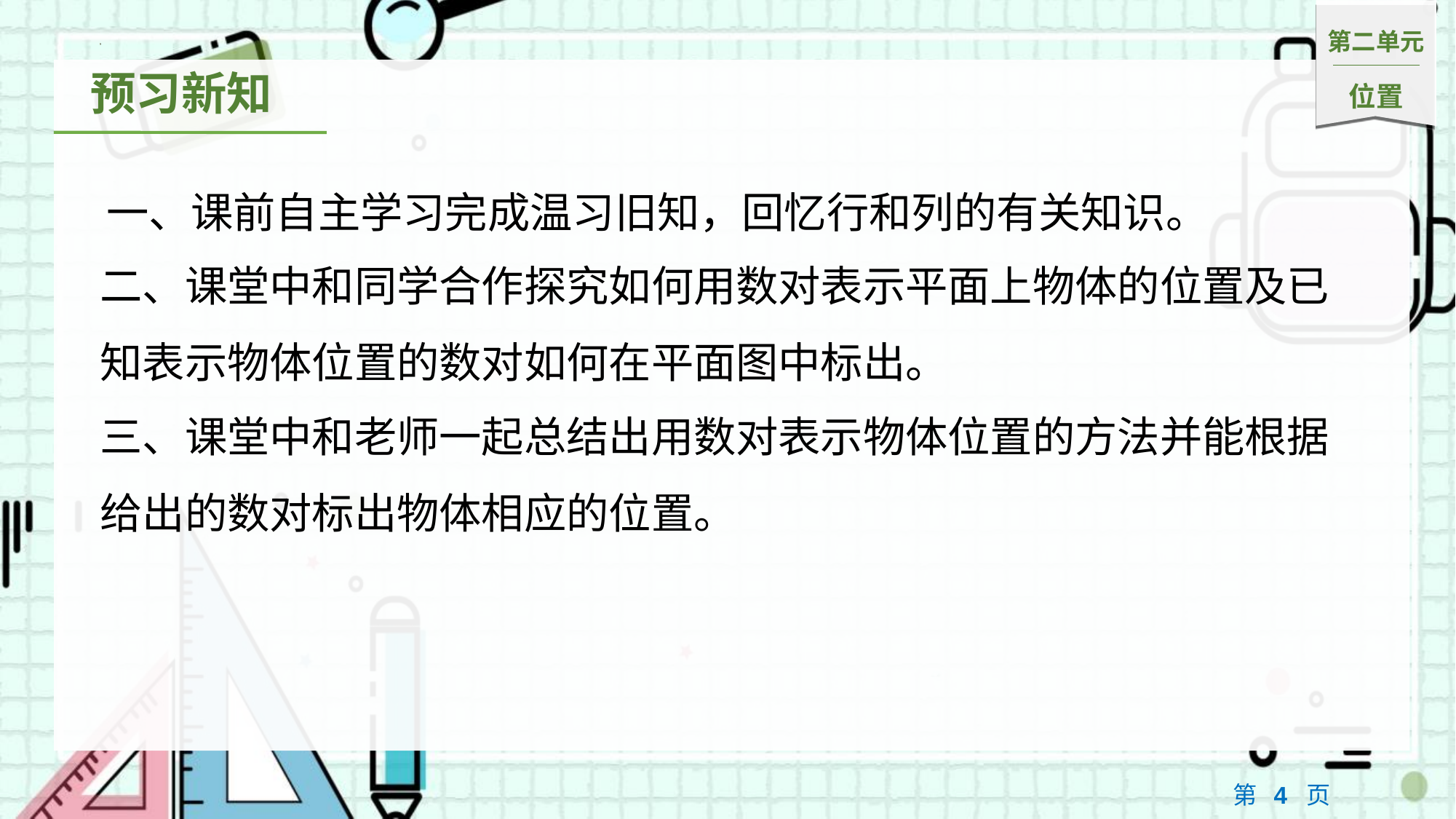

一、课前自主学习完成温习旧知，回忆行和列的有关知识。
二、课堂中和同学合作探究如何用数对表示平面上物体的位置及已知表示物体位置的数对如何在平面图中标出。
三、课堂中和老师一起总结出用数对表示物体位置的方法并能根据给出的数对标出物体相应的位置。